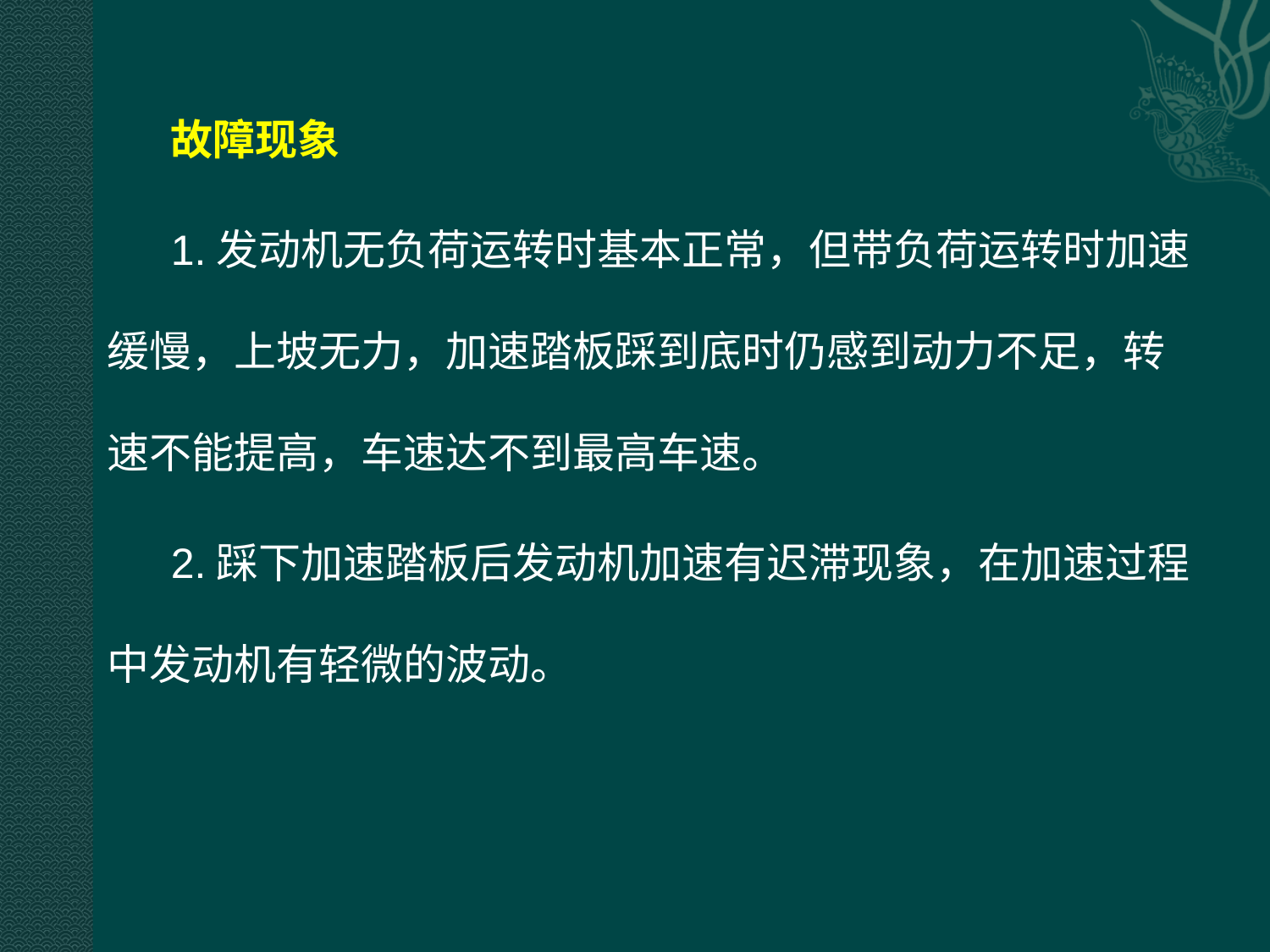

故障现象
1.发动机无负荷运转时基本正常，但带负荷运转时加速缓慢，上坡无力，加速踏板踩到底时仍感到动力不足，转速不能提高，车速达不到最高车速。
2.踩下加速踏板后发动机加速有迟滞现象，在加速过程中发动机有轻微的波动。